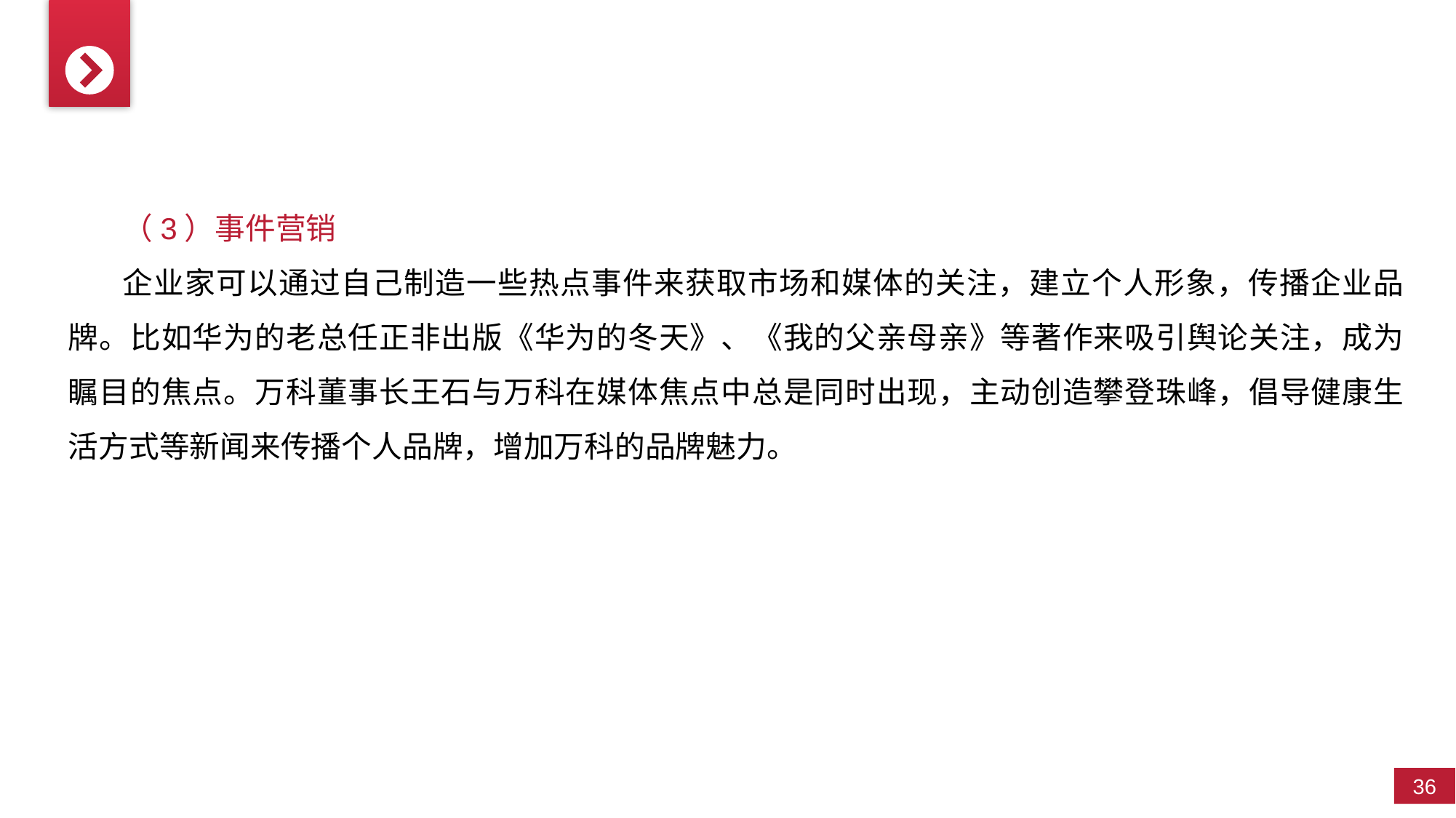

（3）事件营销
企业家可以通过自己制造一些热点事件来获取市场和媒体的关注，建立个人形象，传播企业品牌。比如华为的老总任正非出版《华为的冬天》、《我的父亲母亲》等著作来吸引舆论关注，成为瞩目的焦点。万科董事长王石与万科在媒体焦点中总是同时出现，主动创造攀登珠峰，倡导健康生活方式等新闻来传播个人品牌，增加万科的品牌魅力。